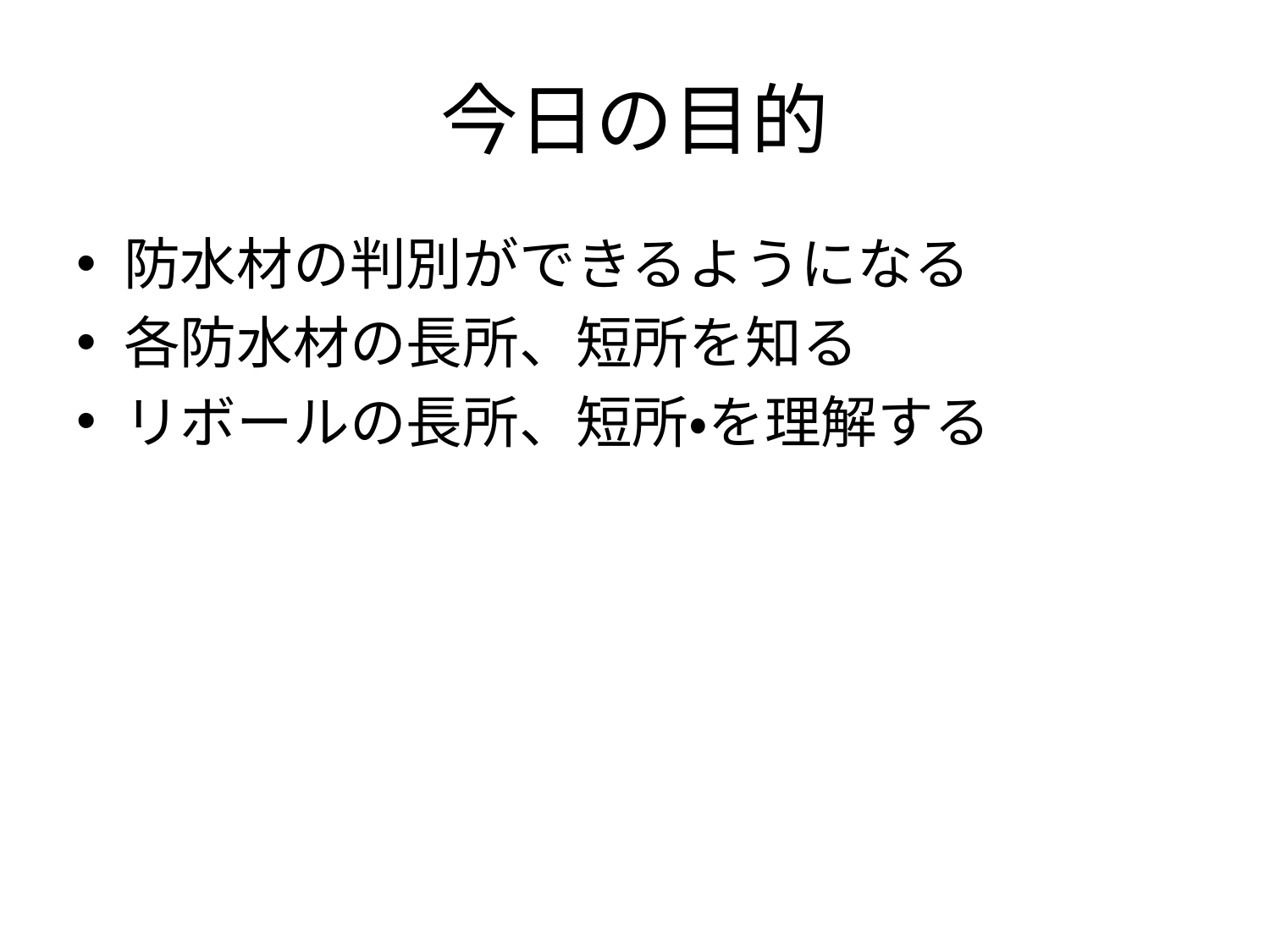

# 今日の目的
防水材の判別ができるようになる
各防水材の長所、短所を知る
リボールの長所、短所・を理解する